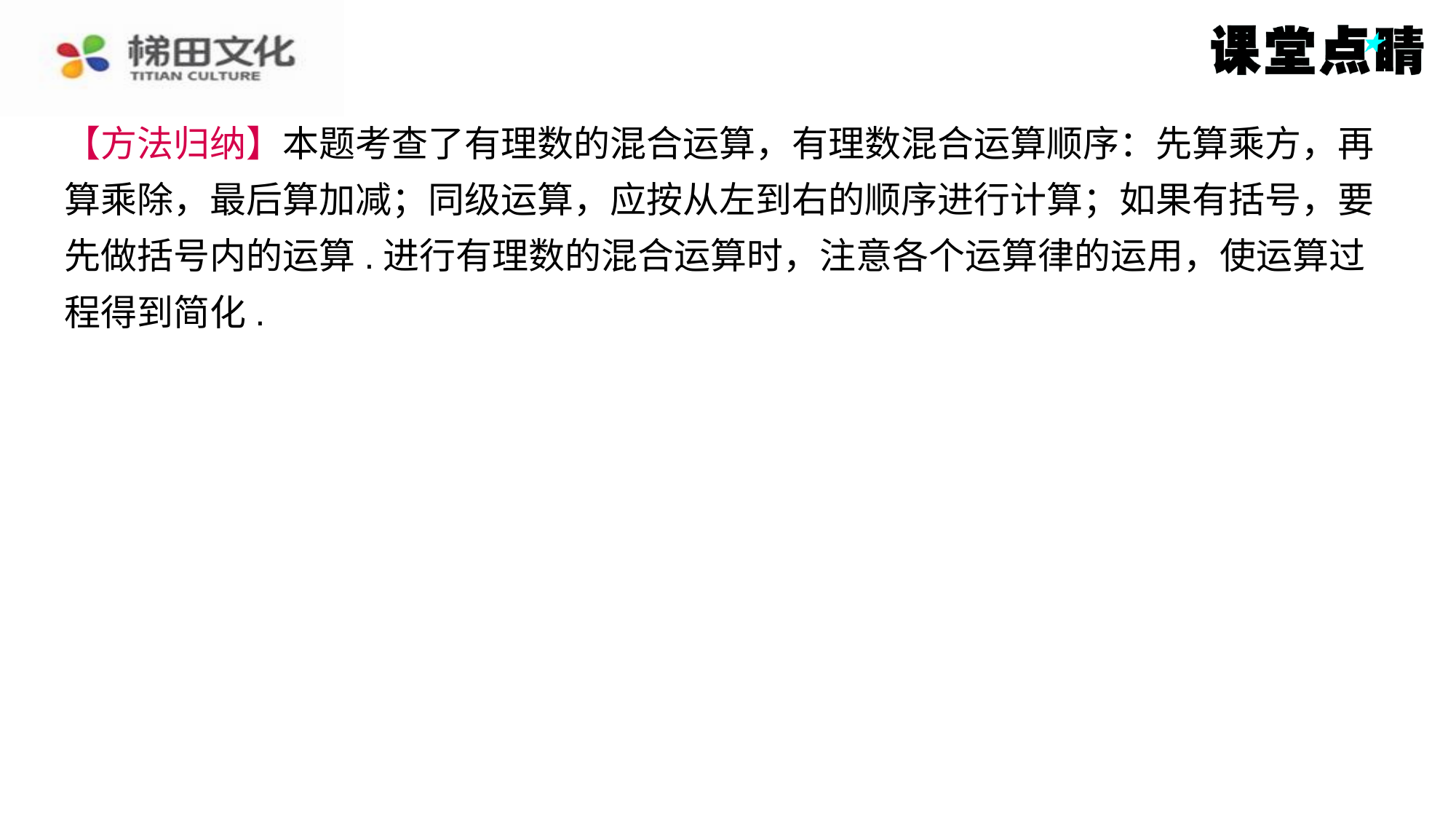

【方法归纳】本题考查了有理数的混合运算，有理数混合运算顺序：先算乘方，再
算乘除，最后算加减；同级运算，应按从左到右的顺序进行计算；如果有括号，要
先做括号内的运算.进行有理数的混合运算时，注意各个运算律的运用，使运算过
程得到简化.